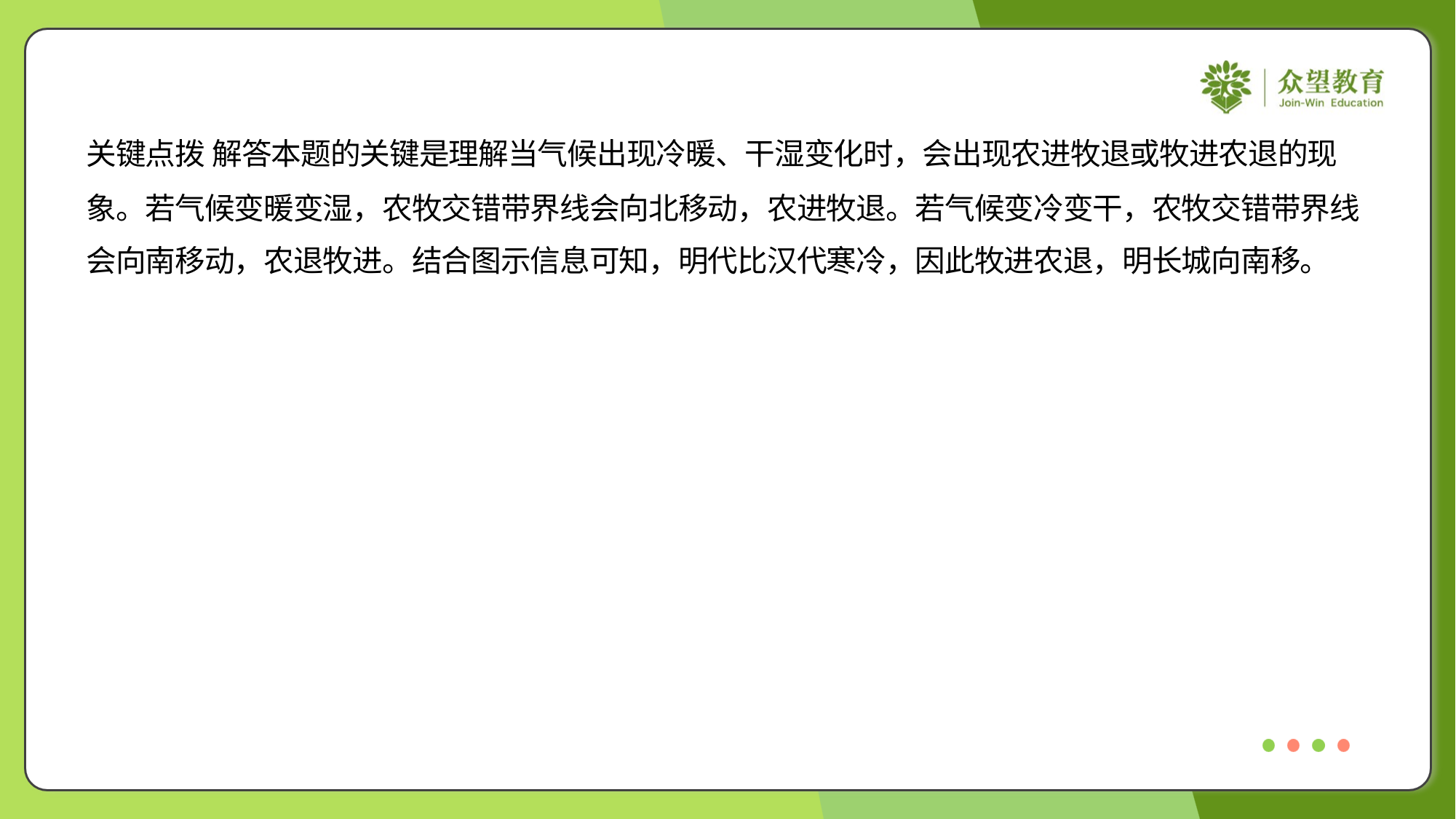

关键点拨 解答本题的关键是理解当气候出现冷暖、干湿变化时，会出现农进牧退或牧进农退的现
象。若气候变暖变湿，农牧交错带界线会向北移动，农进牧退。若气候变冷变干，农牧交错带界线
会向南移动，农退牧进。结合图示信息可知，明代比汉代寒冷，因此牧进农退，明长城向南移。